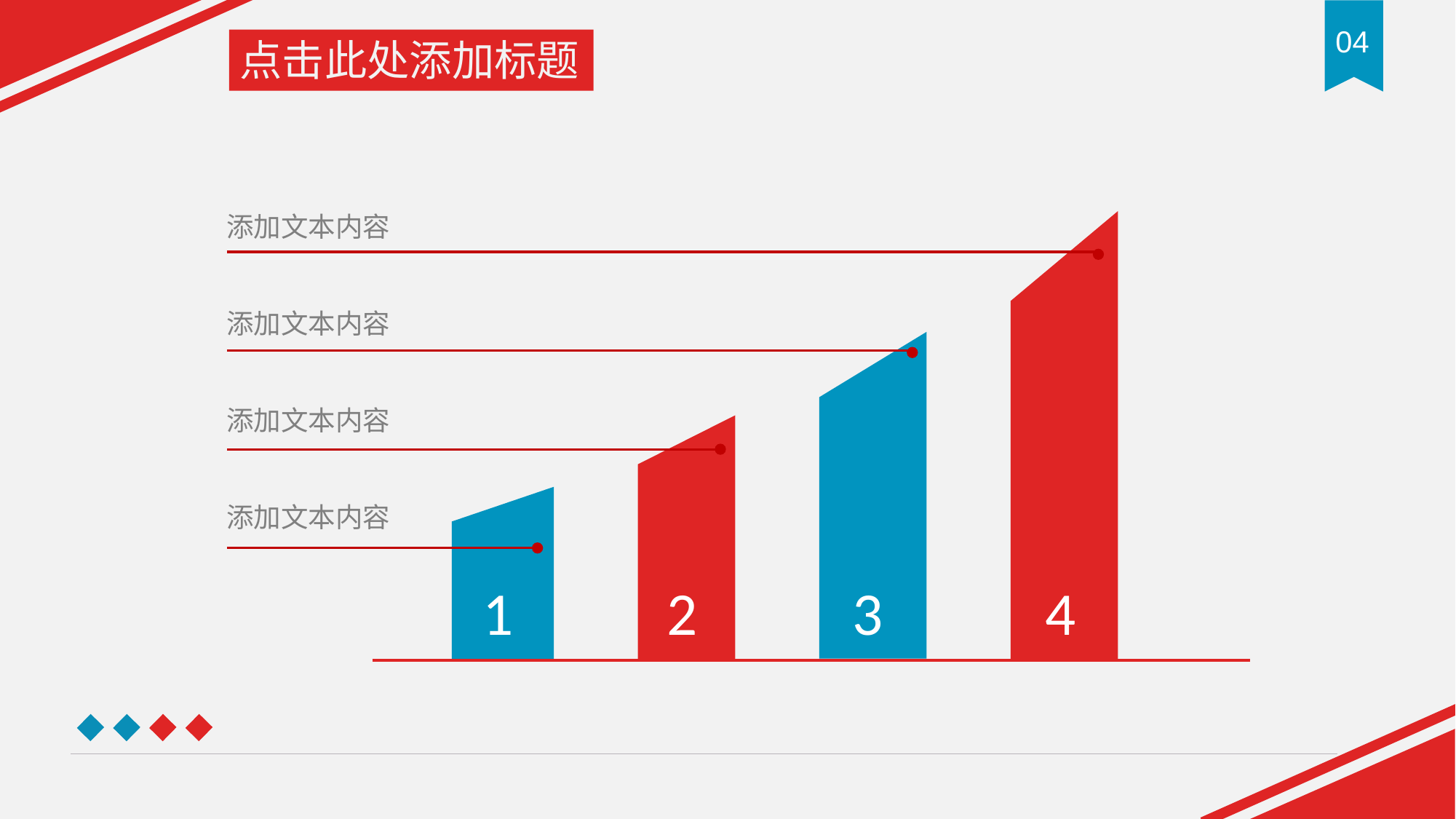

04
点击此处添加标题

添加文本内容

添加文本内容

添加文本内容

添加文本内容
1
2
4
3